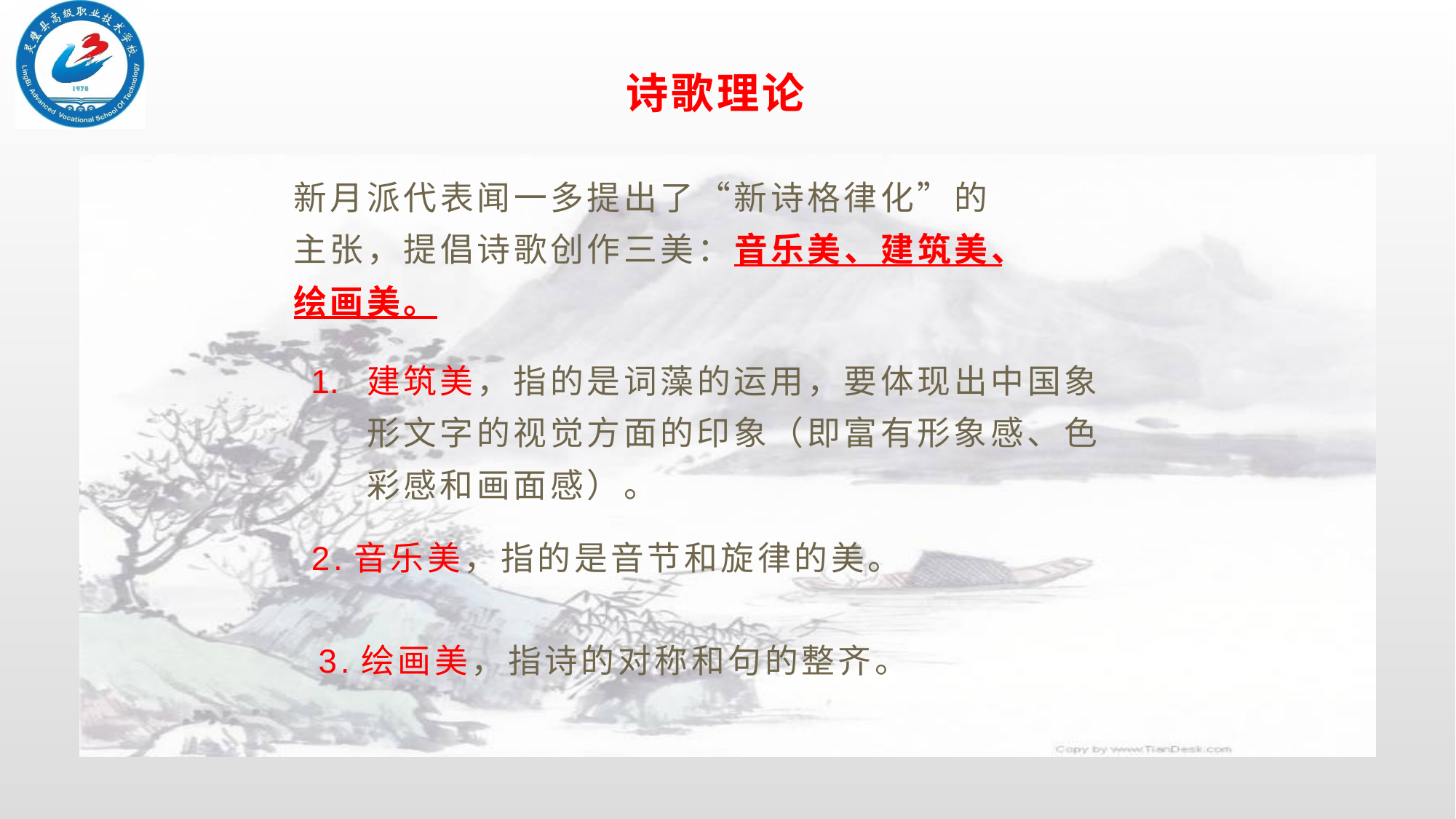

# 诗歌理论
新月派代表闻一多提出了“新诗格律化”的主张，提倡诗歌创作三美：音乐美、建筑美、绘画美。
建筑美，指的是词藻的运用，要体现出中国象形文字的视觉方面的印象（即富有形象感、色彩感和画面感）。
2.音乐美，指的是音节和旋律的美。
3.绘画美，指诗的对称和句的整齐。